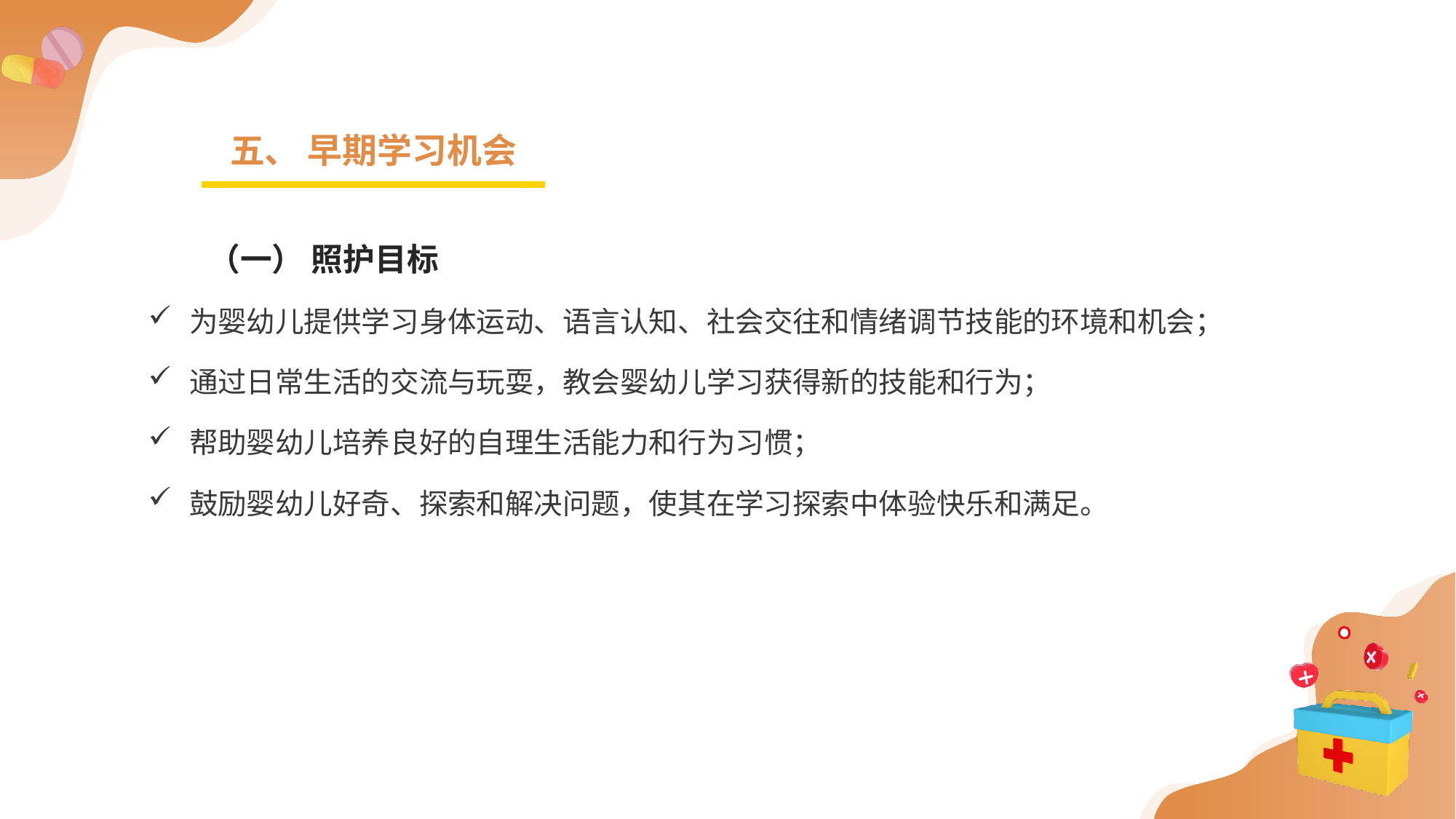

五、 早期学习机会
（一） 照护目标
为婴幼儿提供学习身体运动、语言认知、社会交往和情绪调节技能的环境和机会；
通过日常生活的交流与玩耍，教会婴幼儿学习获得新的技能和行为；
帮助婴幼儿培养良好的自理生活能力和行为习惯；
鼓励婴幼儿好奇、探索和解决问题，使其在学习探索中体验快乐和满足。